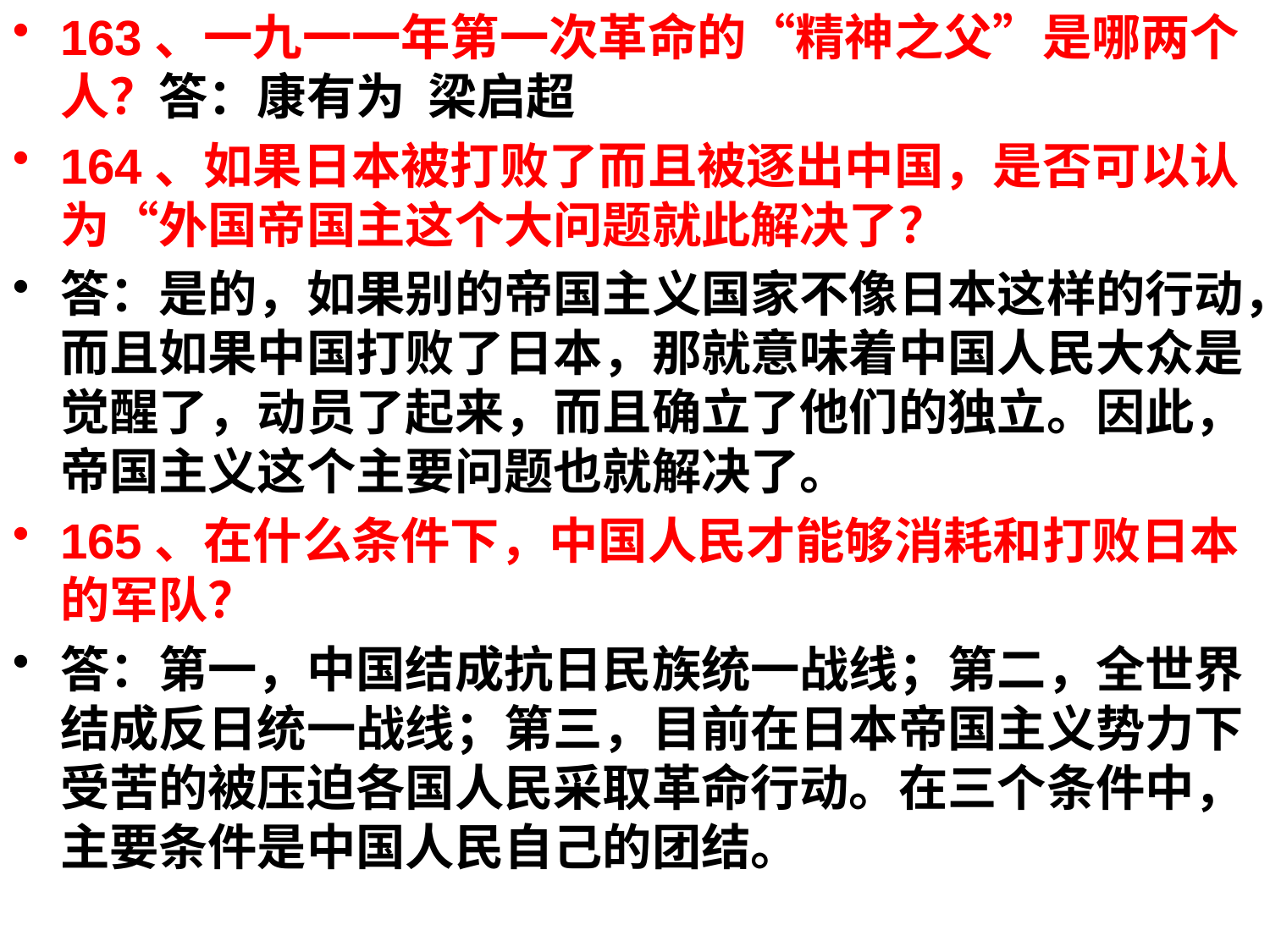

163、一九一一年第一次革命的“精神之父”是哪两个人？答：康有为  梁启超
164、如果日本被打败了而且被逐出中国，是否可以认为“外国帝国主这个大问题就此解决了？
答：是的，如果别的帝国主义国家不像日本这样的行动，而且如果中国打败了日本，那就意味着中国人民大众是觉醒了，动员了起来，而且确立了他们的独立。因此，帝国主义这个主要问题也就解决了。
165、在什么条件下，中国人民才能够消耗和打败日本的军队？
答：第一，中国结成抗日民族统一战线；第二，全世界结成反日统一战线；第三，目前在日本帝国主义势力下受苦的被压迫各国人民采取革命行动。在三个条件中，主要条件是中国人民自己的团结。

#